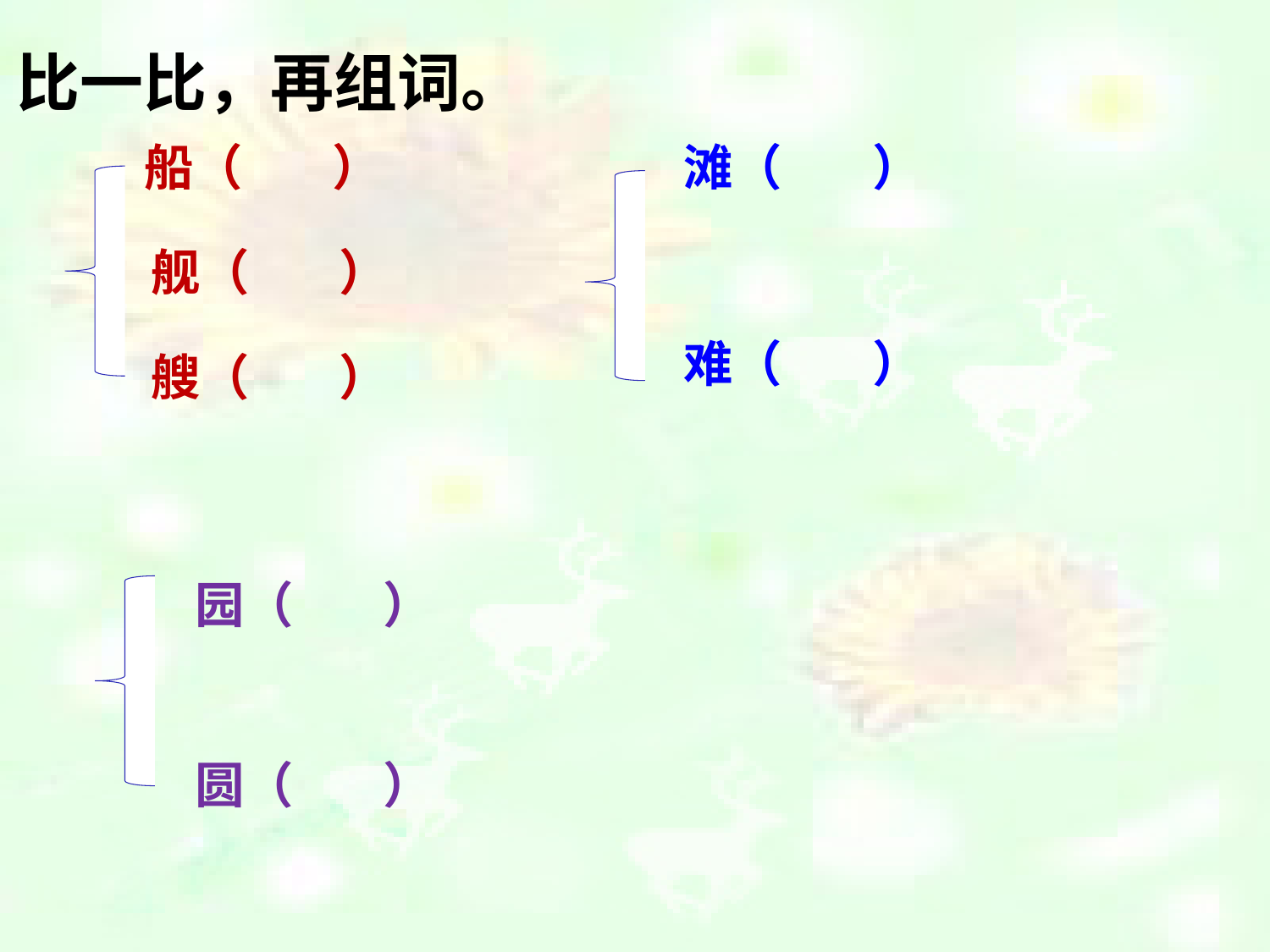

比一比，再组词。
船（        ）
滩（        ）

舰（        ）
难（        ）
艘（        ）
园（        ）

圆（        ）